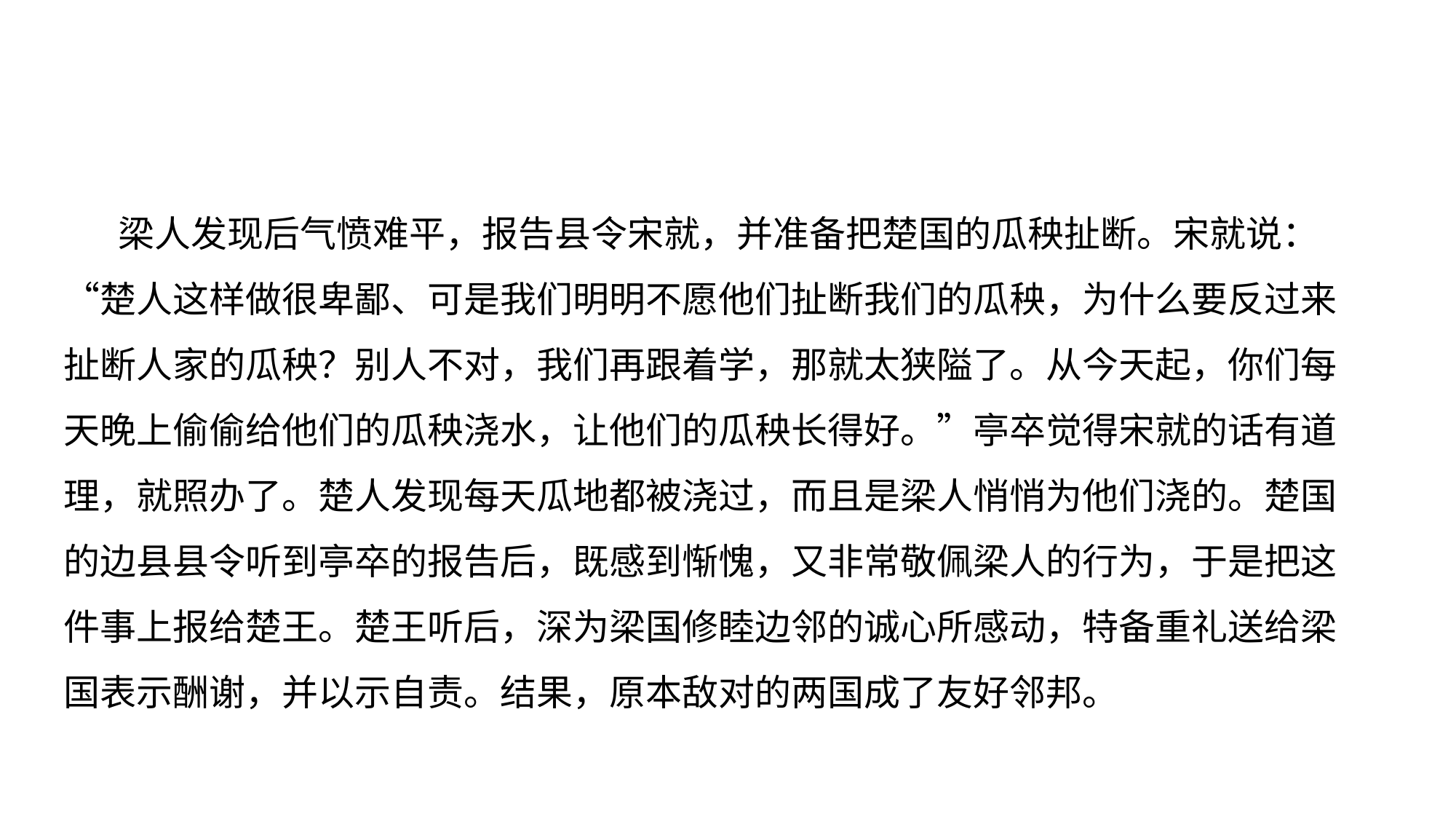

梁人发现后气愤难平，报告县令宋就，并准备把楚国的瓜秧扯断。宋就说： “楚人这样做很卑鄙、可是我们明明不愿他们扯断我们的瓜秧，为什么要反过来扯断人家的瓜秧？别人不对，我们再跟着学，那就太狭隘了。从今天起，你们每天晚上偷偷给他们的瓜秧浇水，让他们的瓜秧长得好。”亭卒觉得宋就的话有道理，就照办了。楚人发现每天瓜地都被浇过，而且是梁人悄悄为他们浇的。楚国的边县县令听到亭卒的报告后，既感到惭愧，又非常敬佩梁人的行为，于是把这件事上报给楚王。楚王听后，深为梁国修睦边邻的诚心所感动，特备重礼送给梁国表示酬谢，并以示自责。结果，原本敌对的两国成了友好邻邦。